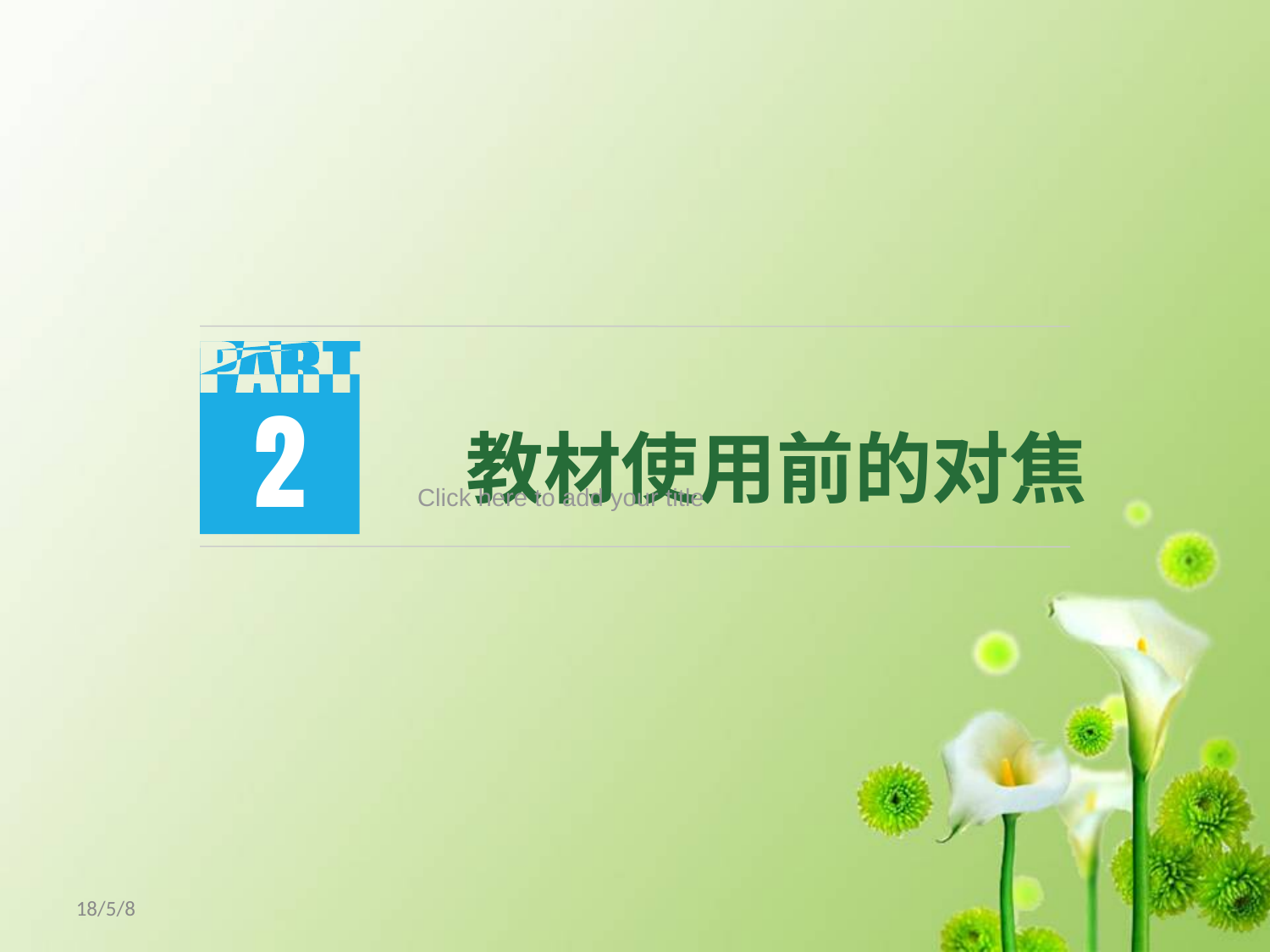

2
    教材使用前的对焦
Click here to add your title

18/5/8